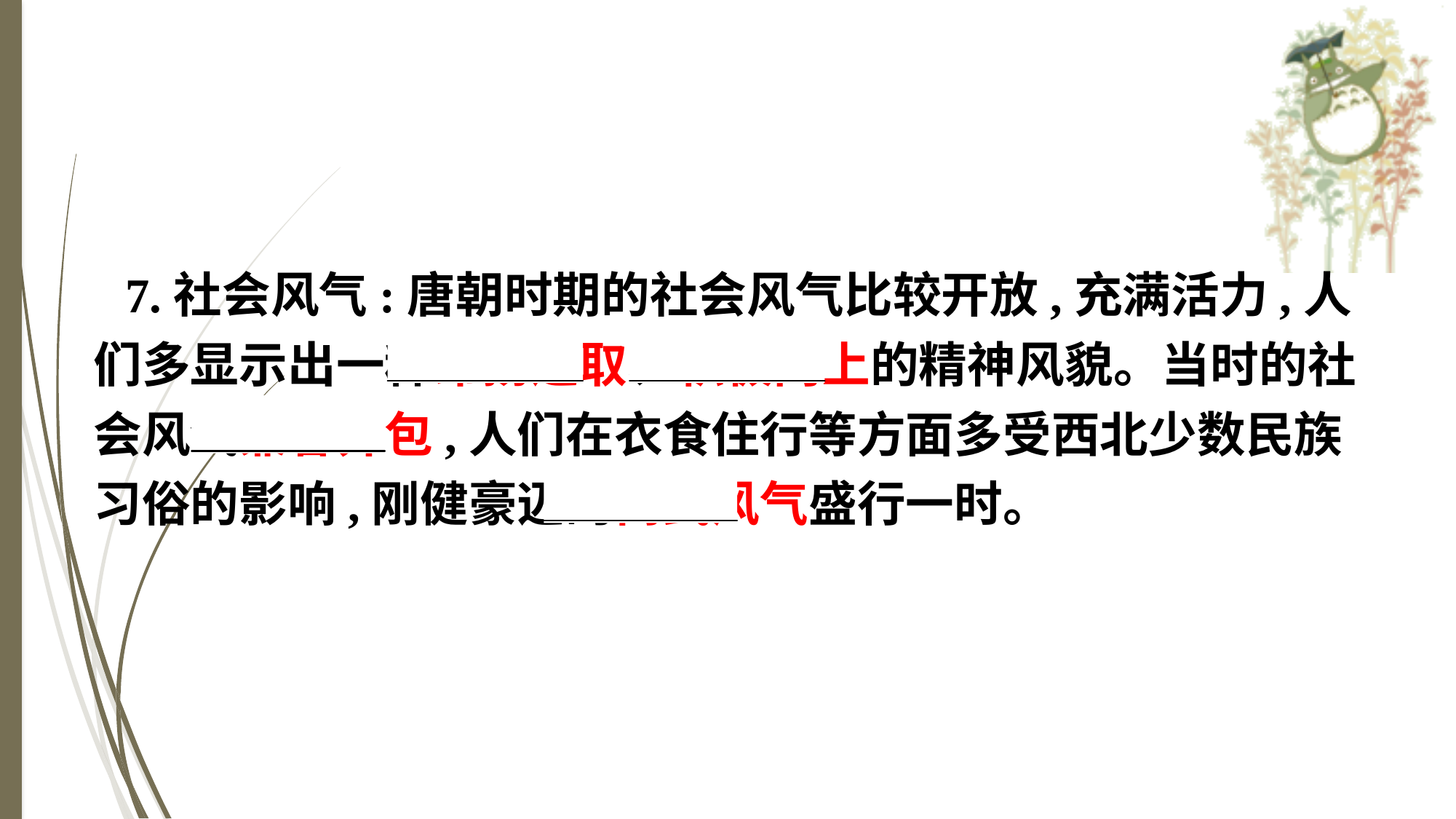

7.社会风气:唐朝时期的社会风气比较开放,充满活力,人们多显示出一种昂扬进取、积极向上的精神风貌。当时的社会风气兼容并包,人们在衣食住行等方面多受西北少数民族习俗的影响,刚健豪迈的尚武风气盛行一时。